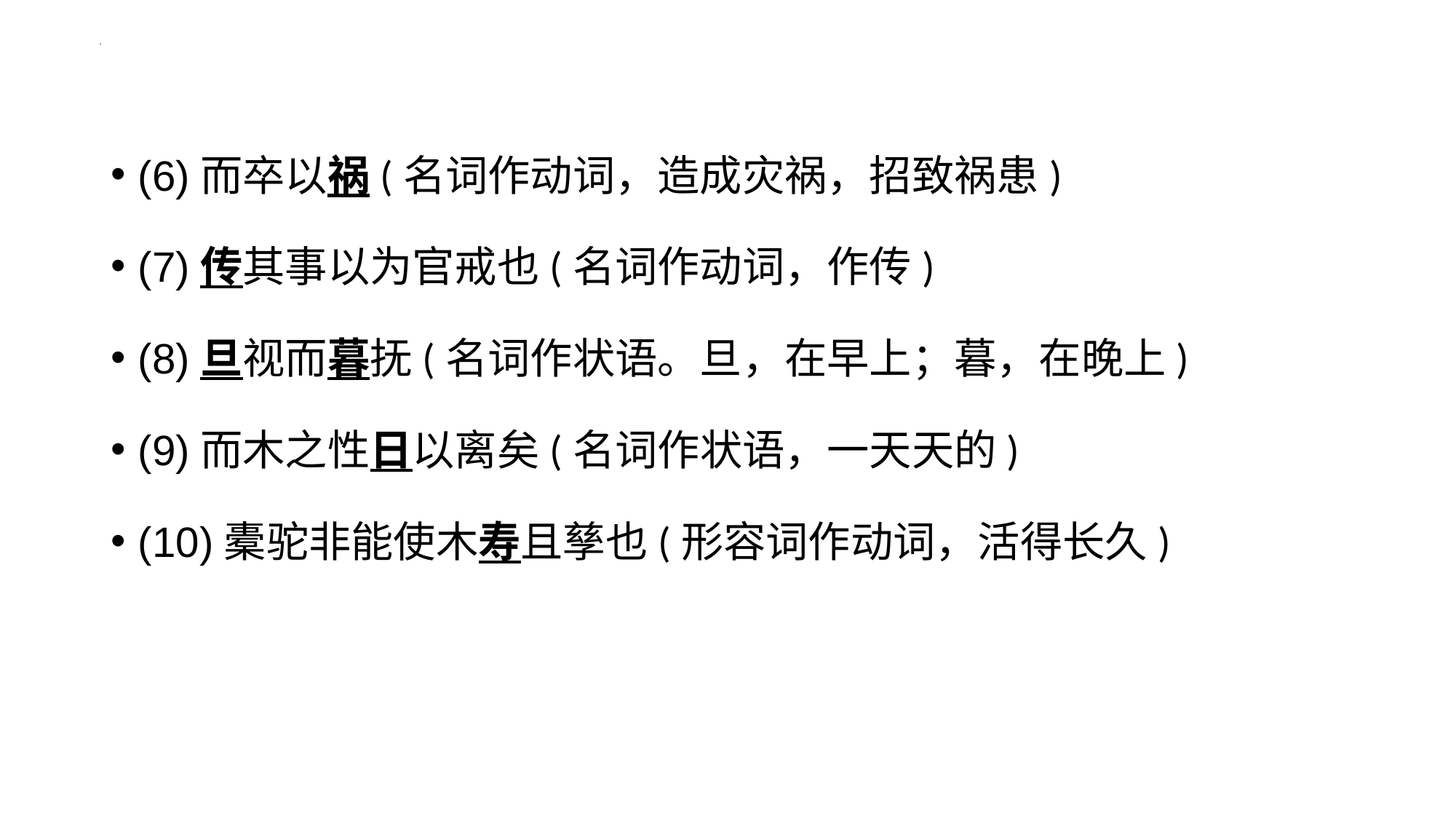

(6)而卒以祸(名词作动词，造成灾祸，招致祸患)
(7)传其事以为官戒也(名词作动词，作传)
(8)旦视而暮抚(名词作状语。旦，在早上；暮，在晚上)
(9)而木之性日以离矣(名词作状语，一天天的)
(10)橐驼非能使木寿且孳也(形容词作动词，活得长久)